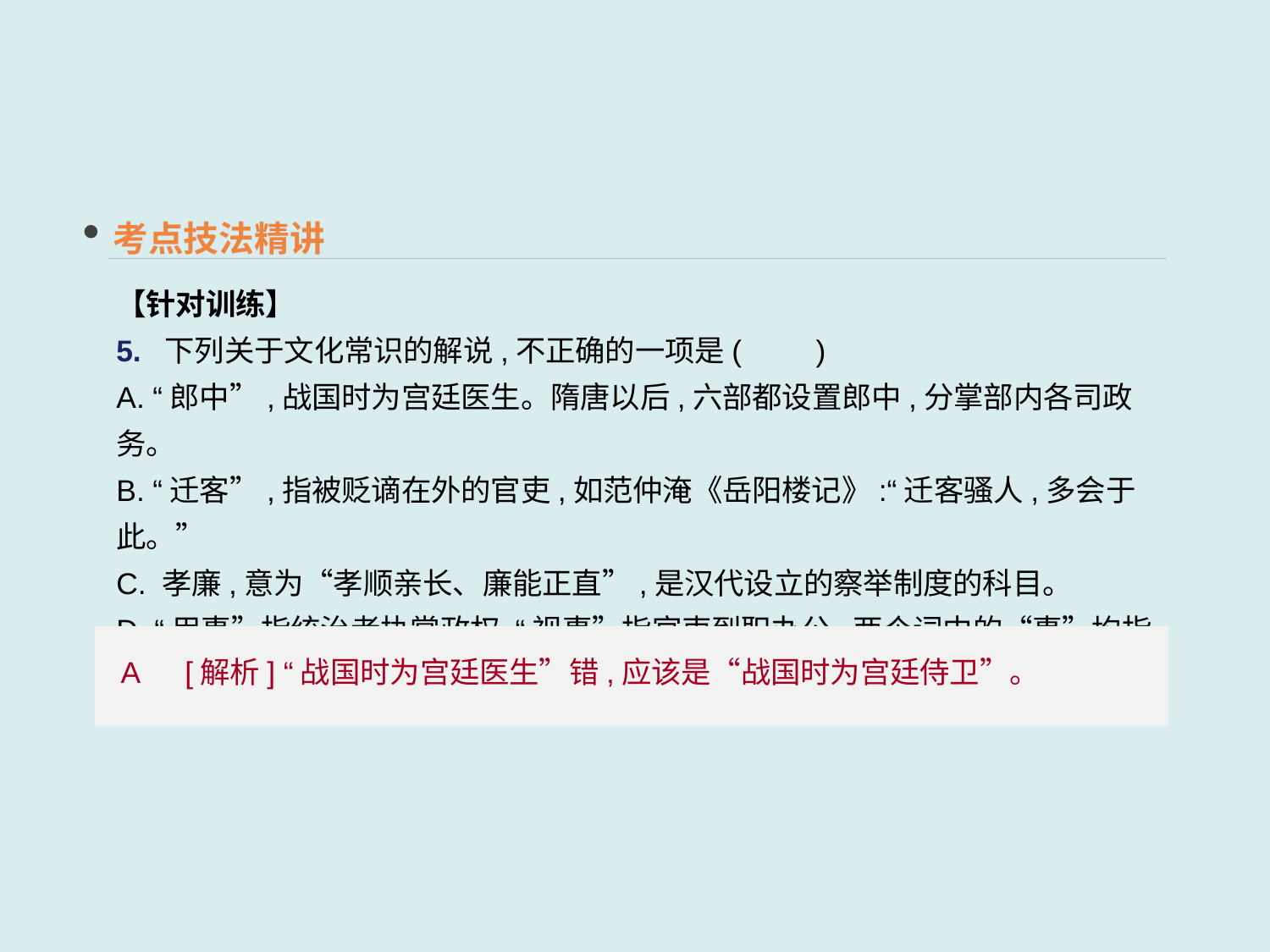

考点技法精讲

【针对训练】
5.  下列关于文化常识的解说,不正确的一项是(　　)
A. “郎中”,战国时为宫廷医生。隋唐以后,六部都设置郎中,分掌部内各司政务。
B. “迁客”,指被贬谪在外的官吏,如范仲淹《岳阳楼记》:“迁客骚人,多会于此。”
C. 孝廉,意为“孝顺亲长、廉能正直”,是汉代设立的察举制度的科目。
D. “用事”指统治者执掌政权,“视事”指官吏到职办公,两个词中的“事”均指政事。

A　[解析] “战国时为宫廷医生”错,应该是“战国时为宫廷侍卫”。